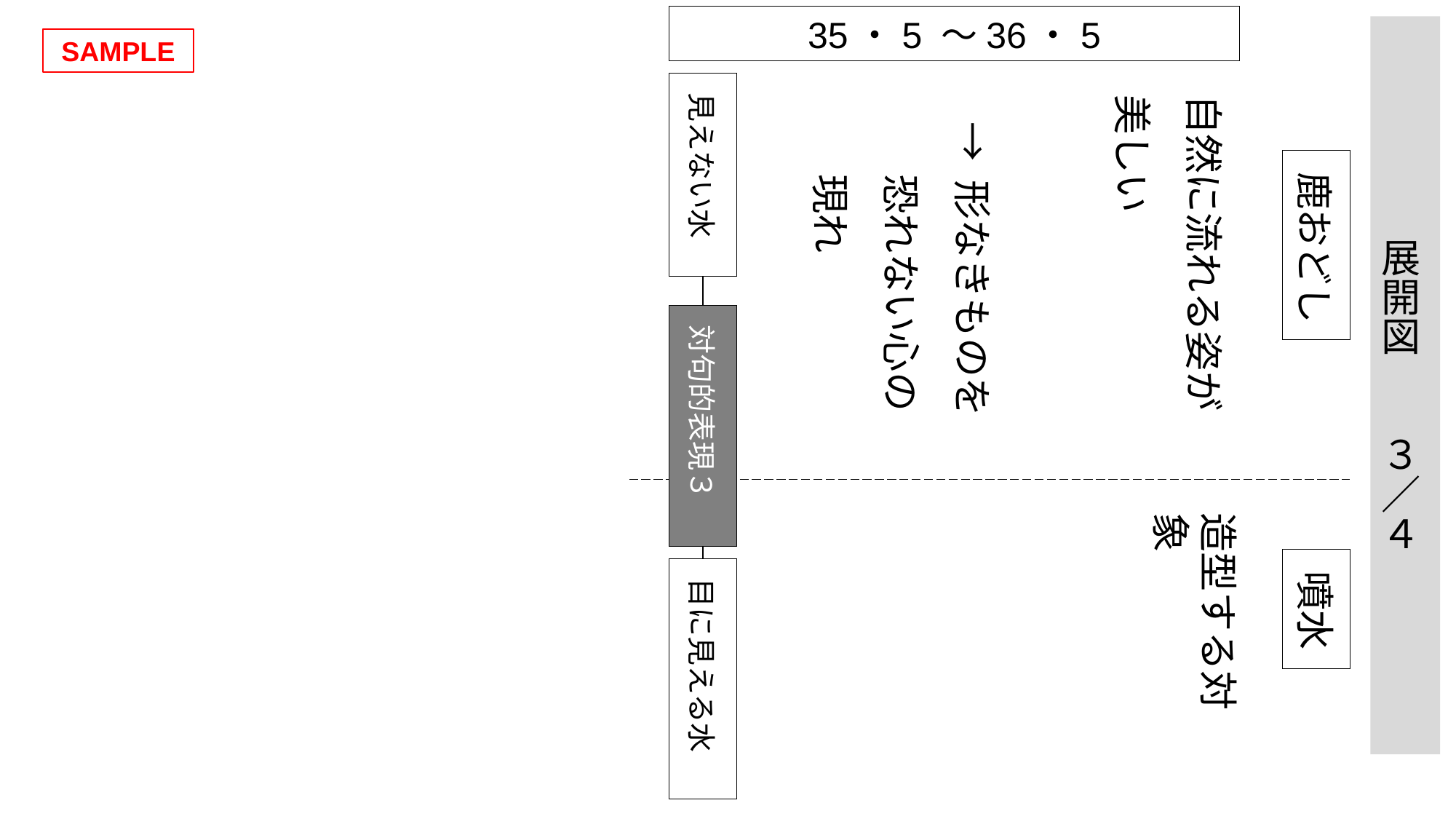

35・5 ～36・5
展開図　　３／４
SAMPLE
自然に流れる姿が
美しい

見えない水
対句的表現３
目に見える水
→ 形なきものを
恐れない心の
現れ
鹿おどし
造型する対象

噴水